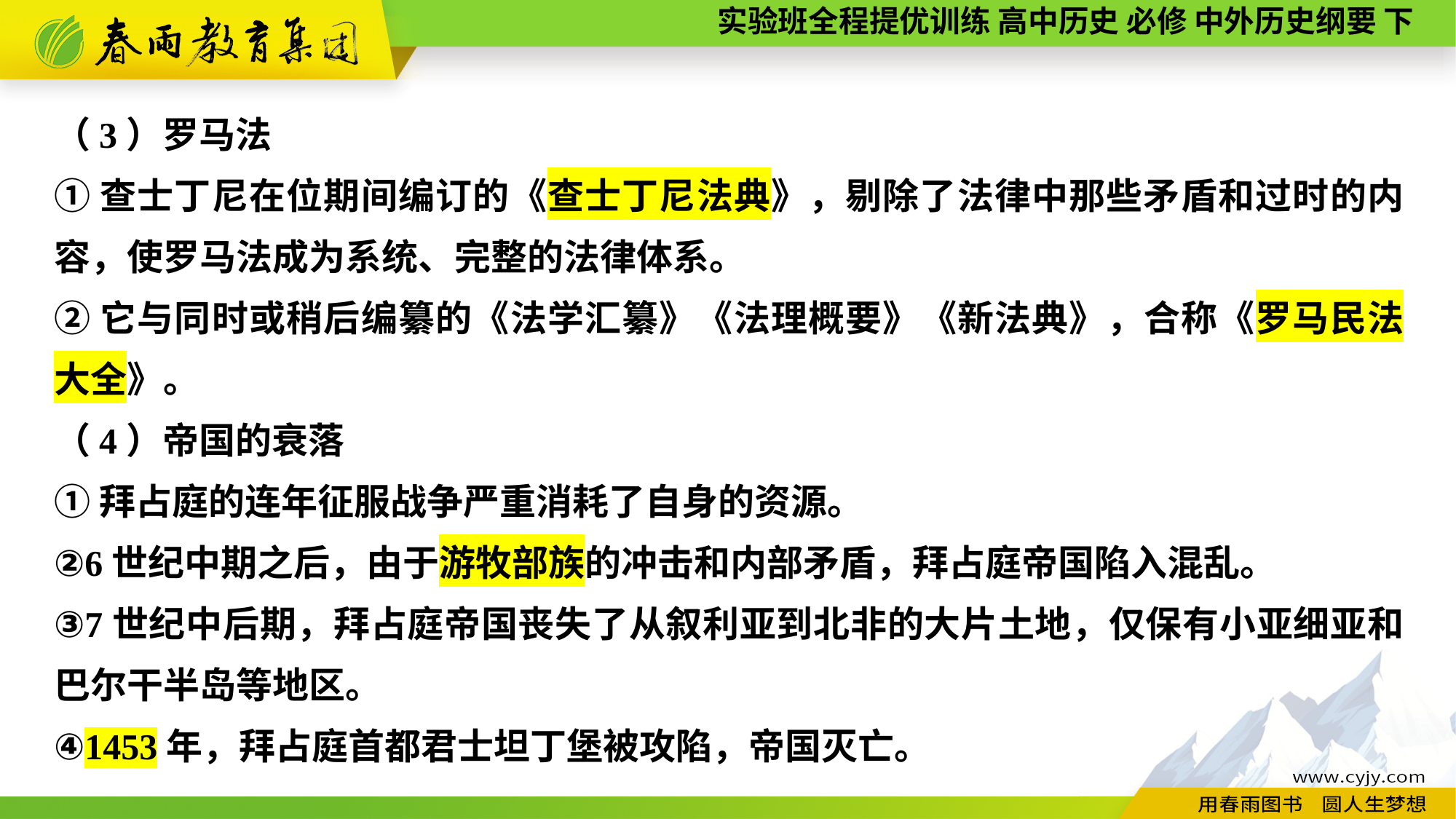

（3）罗马法
①查士丁尼在位期间编订的《查士丁尼法典》，剔除了法律中那些矛盾和过时的内容，使罗马法成为系统、完整的法律体系。
②它与同时或稍后编纂的《法学汇纂》《法理概要》《新法典》，合称《罗马民法大全》。
（4）帝国的衰落
①拜占庭的连年征服战争严重消耗了自身的资源。
②6世纪中期之后，由于游牧部族的冲击和内部矛盾，拜占庭帝国陷入混乱。
③7世纪中后期，拜占庭帝国丧失了从叙利亚到北非的大片土地，仅保有小亚细亚和巴尔干半岛等地区。
④1453年，拜占庭首都君士坦丁堡被攻陷，帝国灭亡。